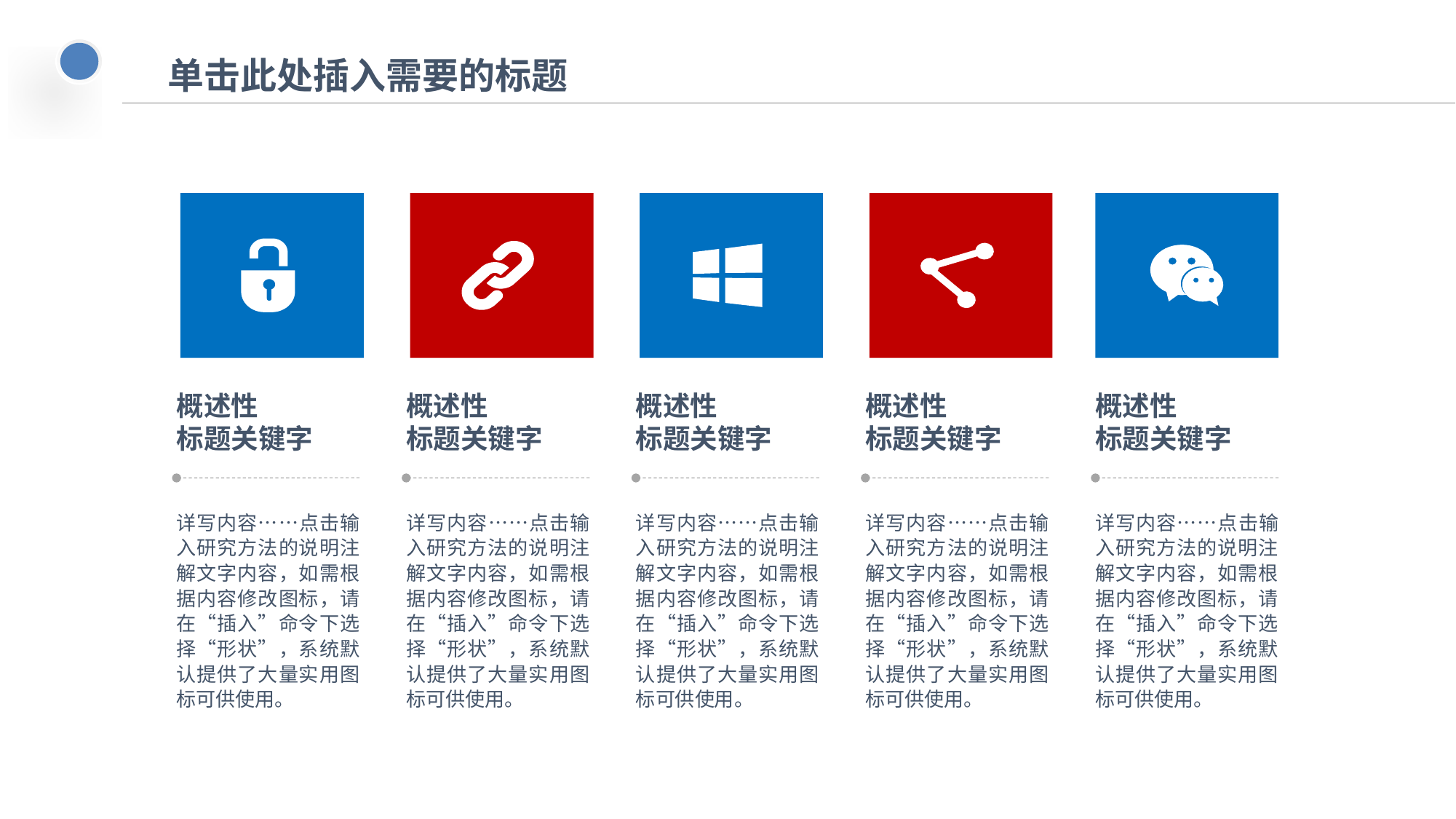

# 单击此处插入需要的标题

概述性
标题关键字
概述性
标题关键字
概述性
标题关键字
概述性
标题关键字
概述性
标题关键字

详写内容……点击输入研究方法的说明注解文字内容，如需根据内容修改图标，请在“插入”命令下选择“形状”，系统默认提供了大量实用图标可供使用。
详写内容……点击输入研究方法的说明注解文字内容，如需根据内容修改图标，请在“插入”命令下选择“形状”，系统默认提供了大量实用图标可供使用。
详写内容……点击输入研究方法的说明注解文字内容，如需根据内容修改图标，请在“插入”命令下选择“形状”，系统默认提供了大量实用图标可供使用。
详写内容……点击输入研究方法的说明注解文字内容，如需根据内容修改图标，请在“插入”命令下选择“形状”，系统默认提供了大量实用图标可供使用。
详写内容……点击输入研究方法的说明注解文字内容，如需根据内容修改图标，请在“插入”命令下选择“形状”，系统默认提供了大量实用图标可供使用。